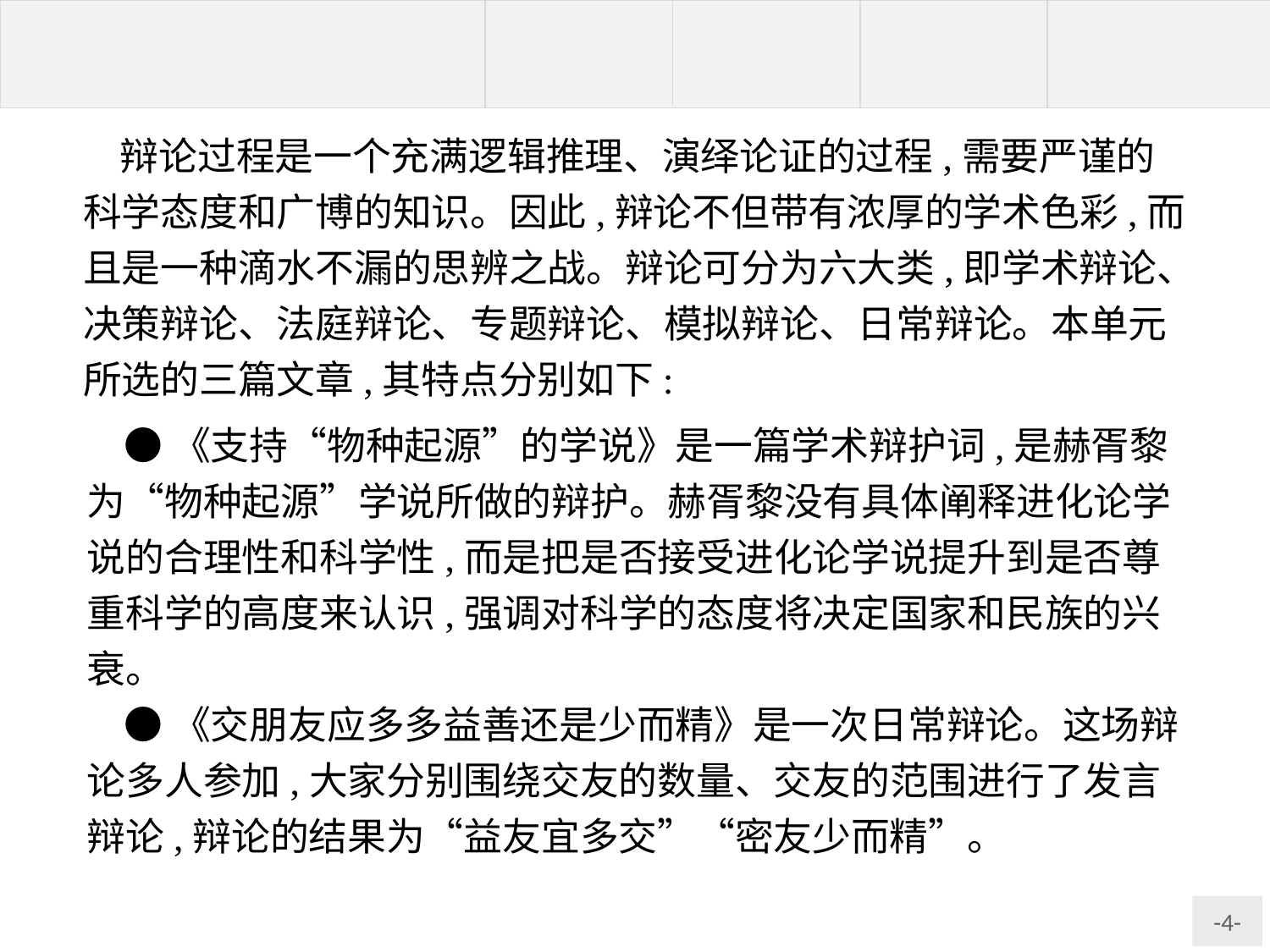

辩论过程是一个充满逻辑推理、演绎论证的过程,需要严谨的科学态度和广博的知识。因此,辩论不但带有浓厚的学术色彩,而且是一种滴水不漏的思辨之战。辩论可分为六大类,即学术辩论、决策辩论、法庭辩论、专题辩论、模拟辩论、日常辩论。本单元所选的三篇文章,其特点分别如下:
●《支持“物种起源”的学说》是一篇学术辩护词,是赫胥黎为“物种起源”学说所做的辩护。赫胥黎没有具体阐释进化论学说的合理性和科学性,而是把是否接受进化论学说提升到是否尊重科学的高度来认识,强调对科学的态度将决定国家和民族的兴衰。
●《交朋友应多多益善还是少而精》是一次日常辩论。这场辩论多人参加,大家分别围绕交友的数量、交友的范围进行了发言辩论,辩论的结果为“益友宜多交”“密友少而精”。